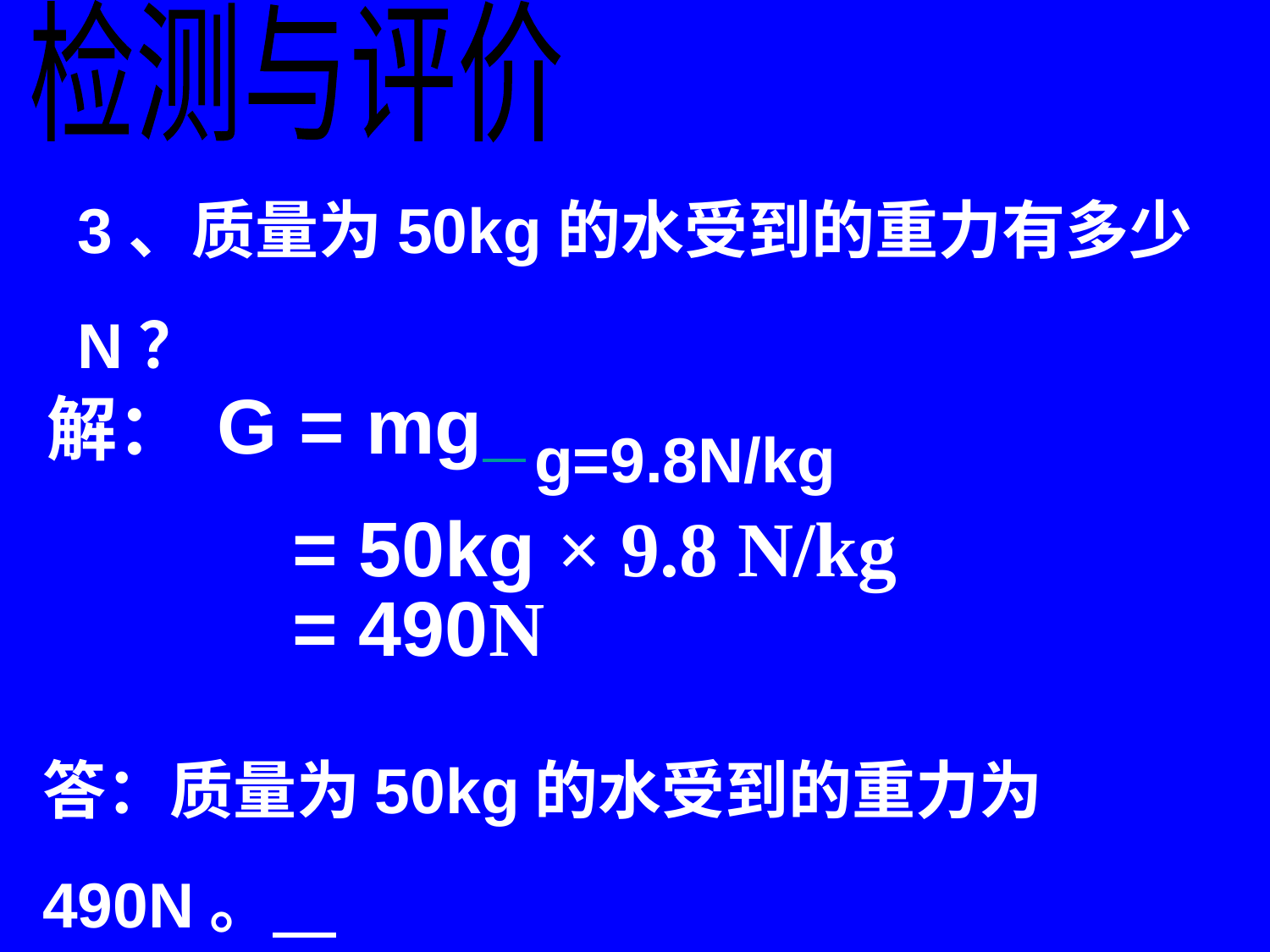

检测与评价
3、质量为50kg的水受到的重力有多少N？
                          g=9.8N/kg
G = mg
解：
   = 50kg × 9.8 N/kg
   = 490N
答：质量为50kg的水受到的重力为490N。